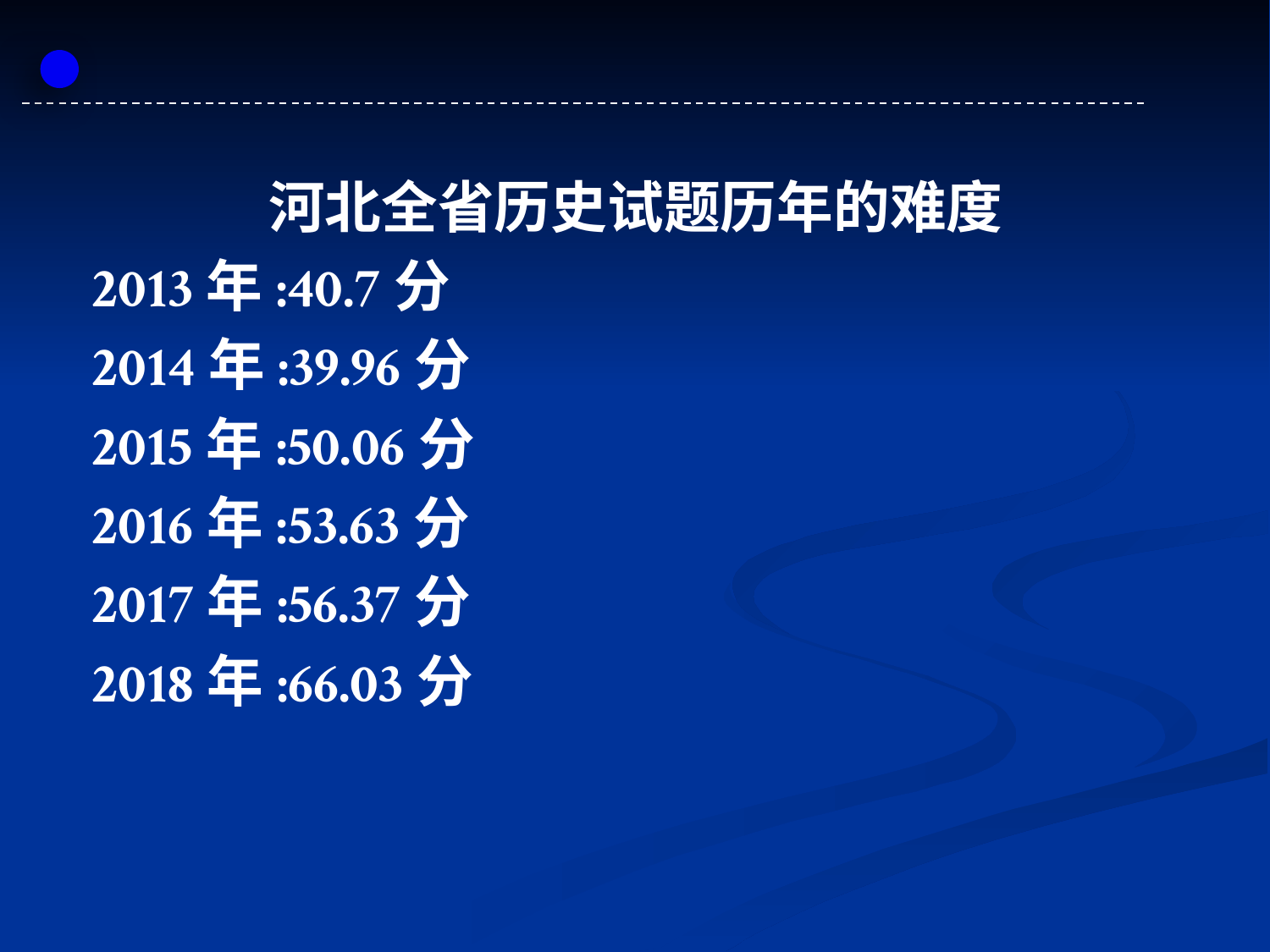

河北全省历史试题历年的难度
   2013年:40.7分
   2014年:39.96分
   2015年:50.06分
   2016年:53.63分
   2017年:56.37分
   2018年:66.03分